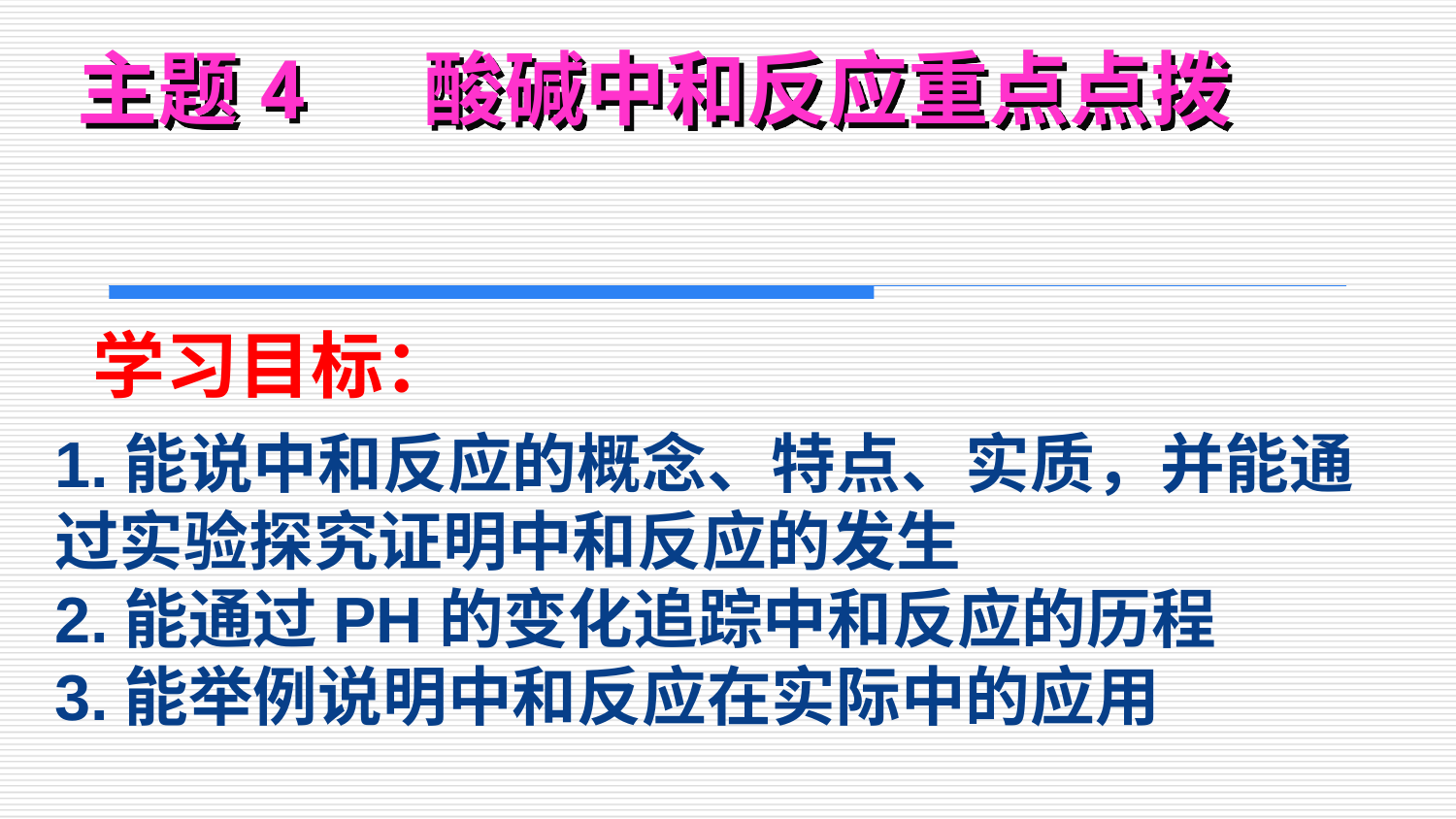

# 主题4  酸碱中和反应重点点拨
学习目标：
1.能说中和反应的概念、特点、实质，并能通过实验探究证明中和反应的发生
2.能通过PH的变化追踪中和反应的历程
3.能举例说明中和反应在实际中的应用